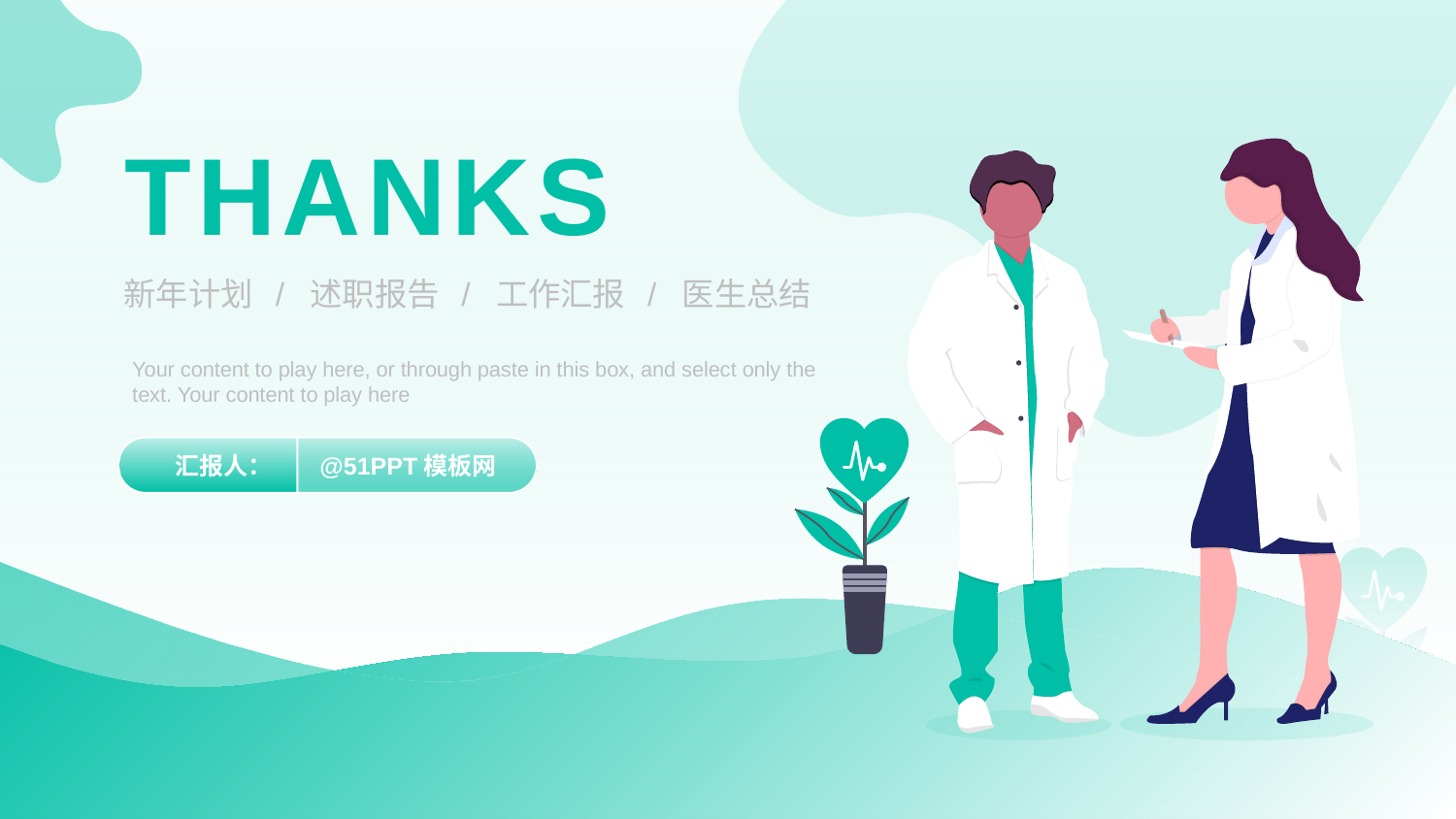

THANKS
新年计划  /  述职报告  /  工作汇报  /  医生总结
Your content to play here, or through paste in this box, and select only the text. Your content to play here

汇报人：
@51PPT模板网